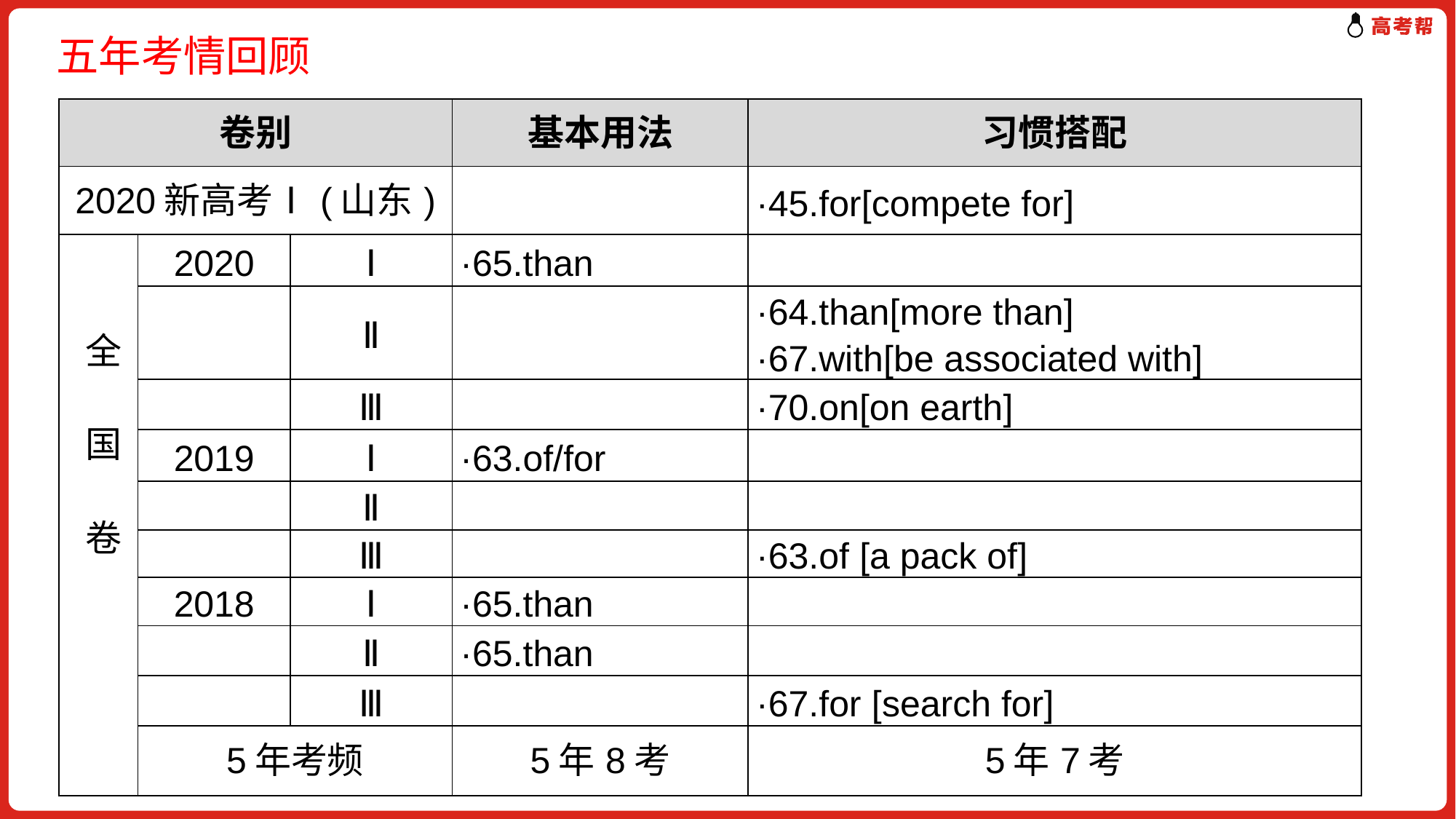

五年考情回顾
| 卷别 |  |  | 基本用法 | 习惯搭配 |
| --- | --- | --- | --- | --- |
| 2020新高考Ⅰ(山东) |  |  |  | ·45.for[compete for] |
| 全 国 卷 | 2020 | Ⅰ | ·65.than |  |
|  |  | Ⅱ |  | ·64.than[more than] ·67.with[be associated with] |
|  |  | Ⅲ |  | ·70.on[on earth] |
|  | 2019 | Ⅰ | ·63.of/for |  |
|  |  | Ⅱ |  |  |
|  |  | Ⅲ |  | ·63.of [a pack of] |
|  | 2018 | Ⅰ | ·65.than |  |
|  |  | Ⅱ | ·65.than |  |
|  |  | Ⅲ |  | ·67.for [search for] |
|  | 5年考频 |  | 5年8考 | 5年7考 |